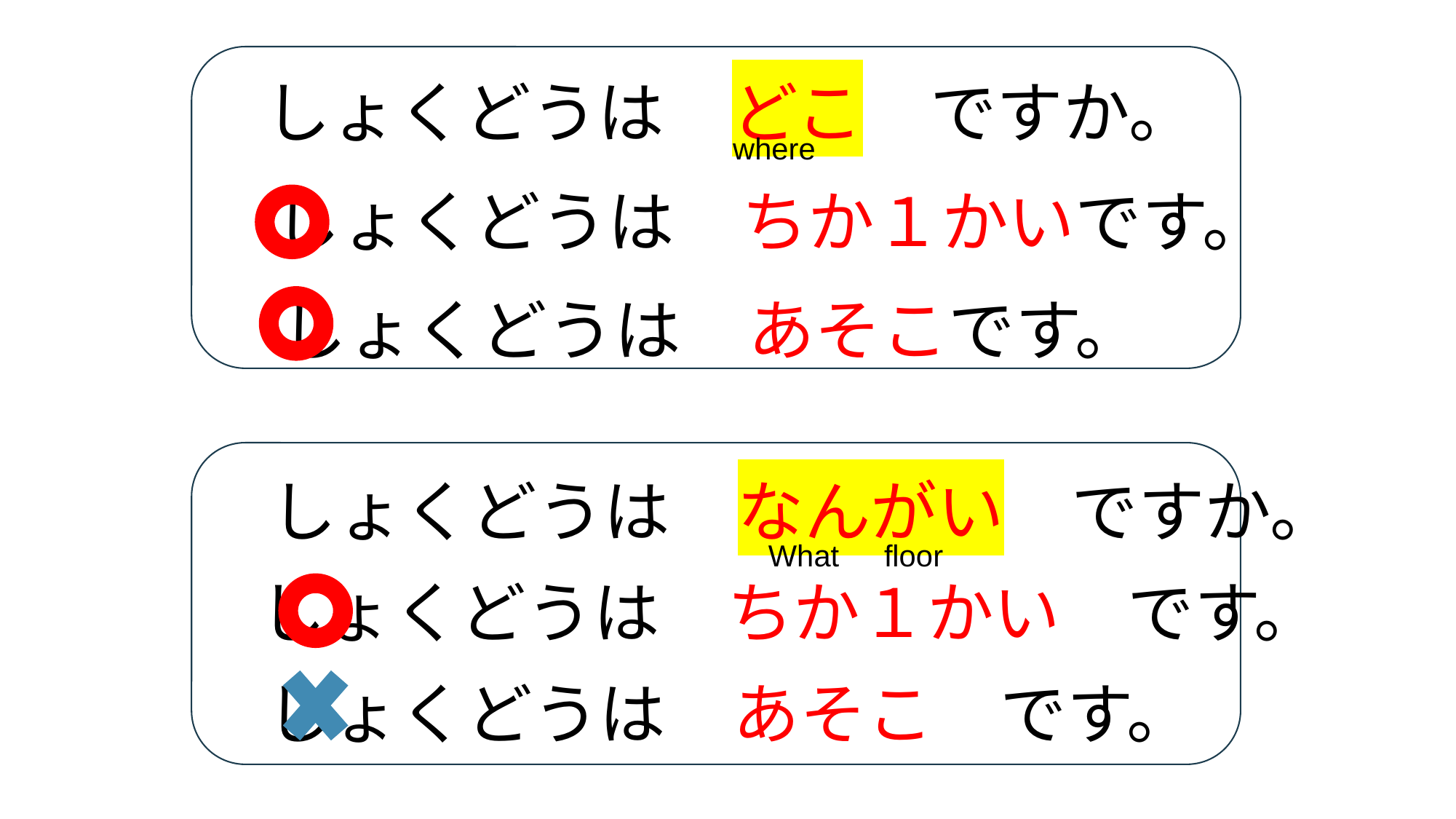

しょくどうは　どこ　ですか。
where
しょくどうは　ちか１かいです。

しょくどうは　あそこです。

しょくどうは　なんがい　ですか。
What　floor
しょくどうは　ちか１かい　です。

しょくどうは　あそこ　です。